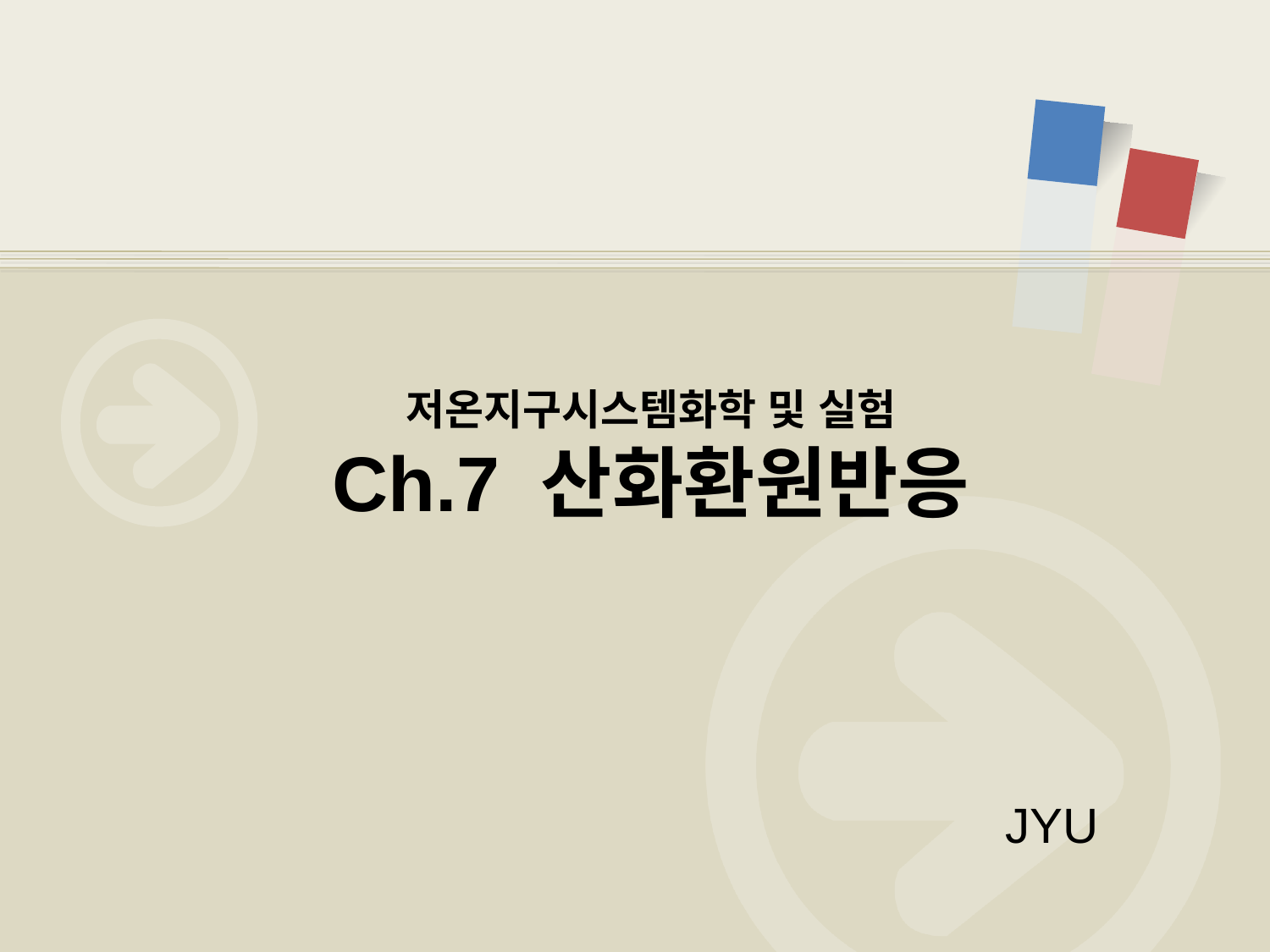

# 저온지구시스템화학 및 실험 Ch.7 산화환원반응
JYU